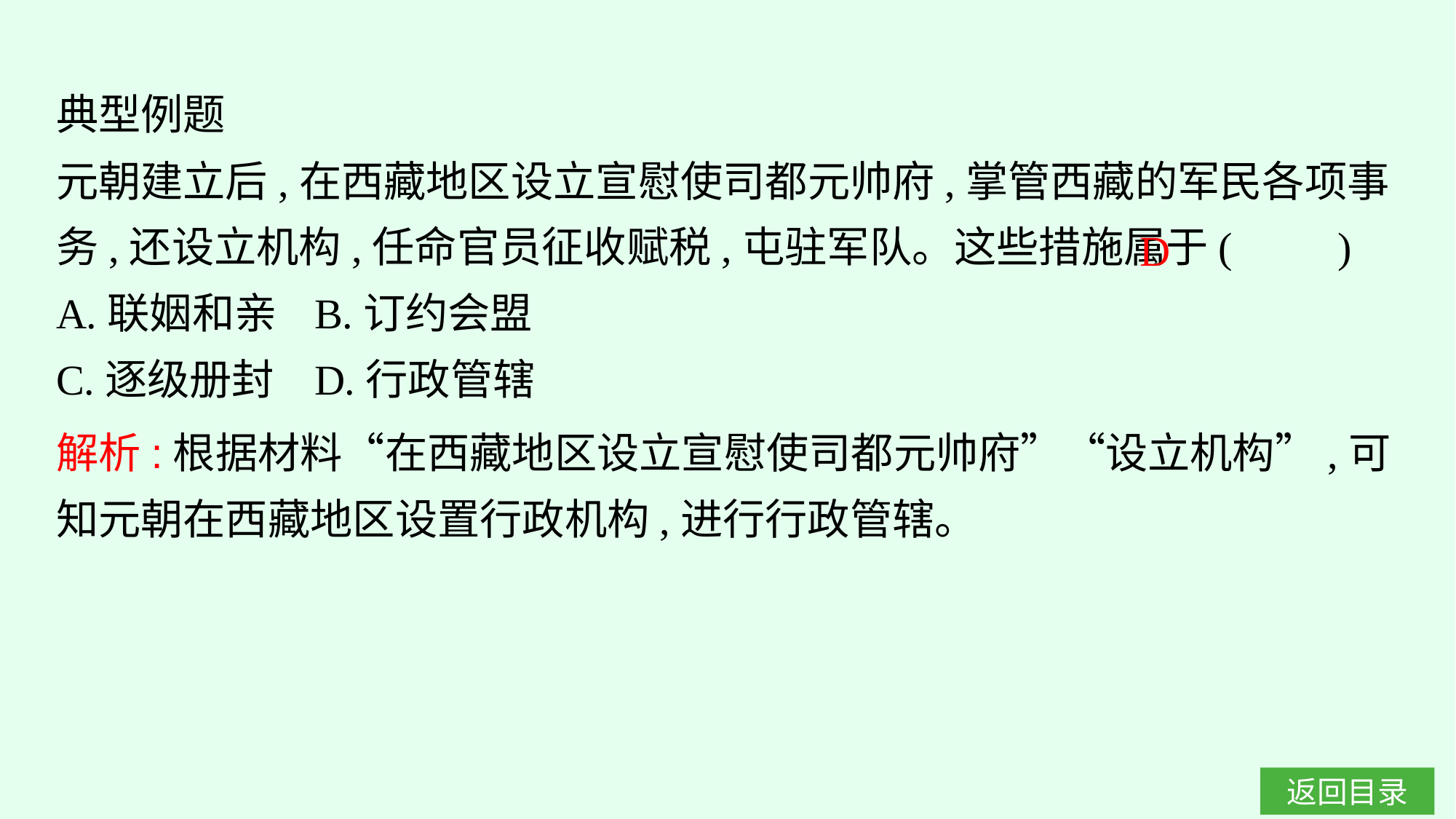

典型例题
元朝建立后,在西藏地区设立宣慰使司都元帅府,掌管西藏的军民各项事务,还设立机构,任命官员征收赋税,屯驻军队。这些措施属于(　　)
A.联姻和亲	B.订约会盟
C.逐级册封	D.行政管辖
D
解析:根据材料“在西藏地区设立宣慰使司都元帅府”“设立机构”,可知元朝在西藏地区设置行政机构,进行行政管辖。